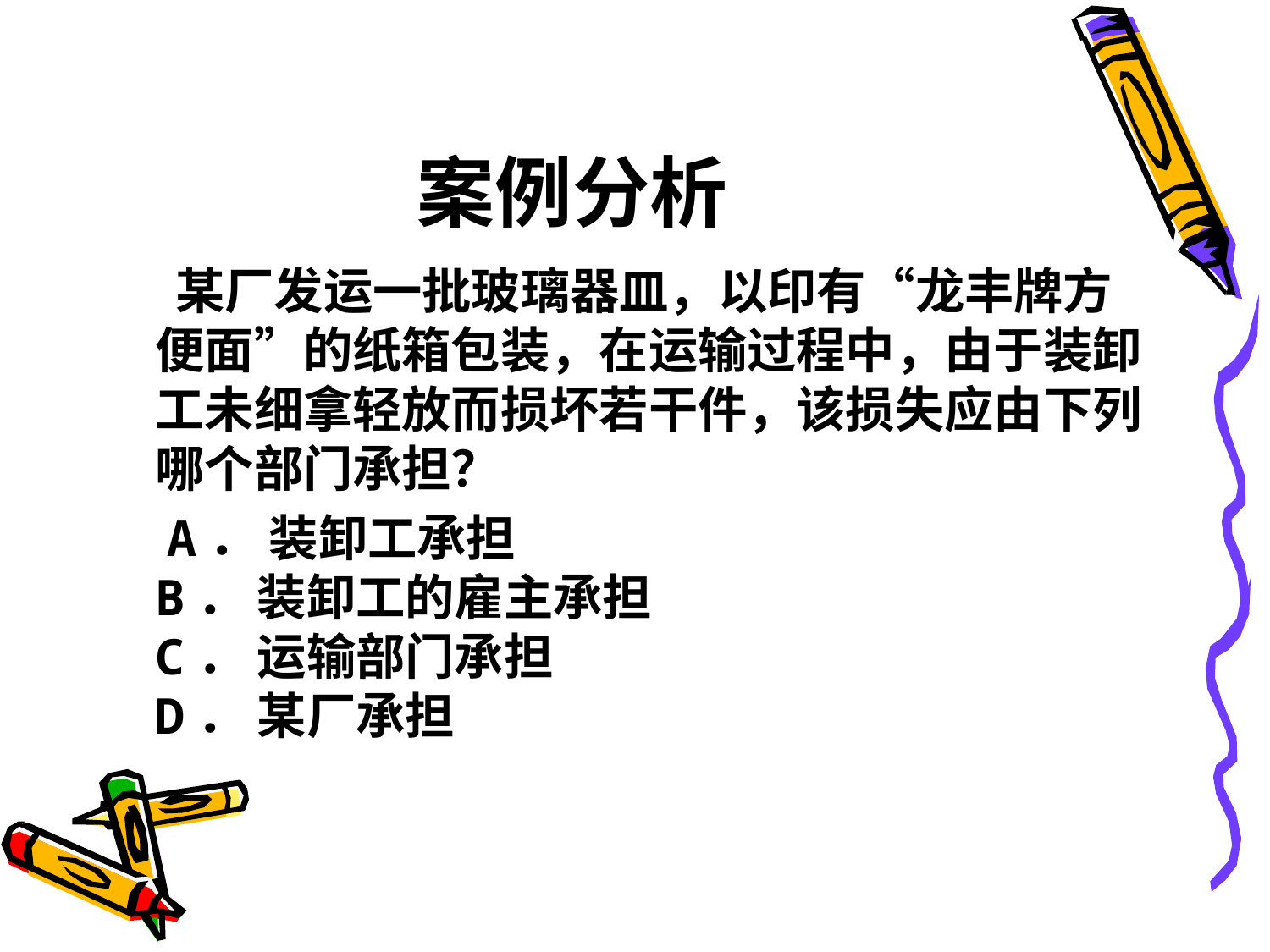

# 案例分析
     某厂发运一批玻璃器皿，以印有“龙丰牌方便面”的纸箱包装，在运输过程中，由于装卸工未细拿轻放而损坏若干件，该损失应由下列哪个部门承担？
  A． 装卸工承担
B． 装卸工的雇主承担
C． 运输部门承担
D． 某厂承担